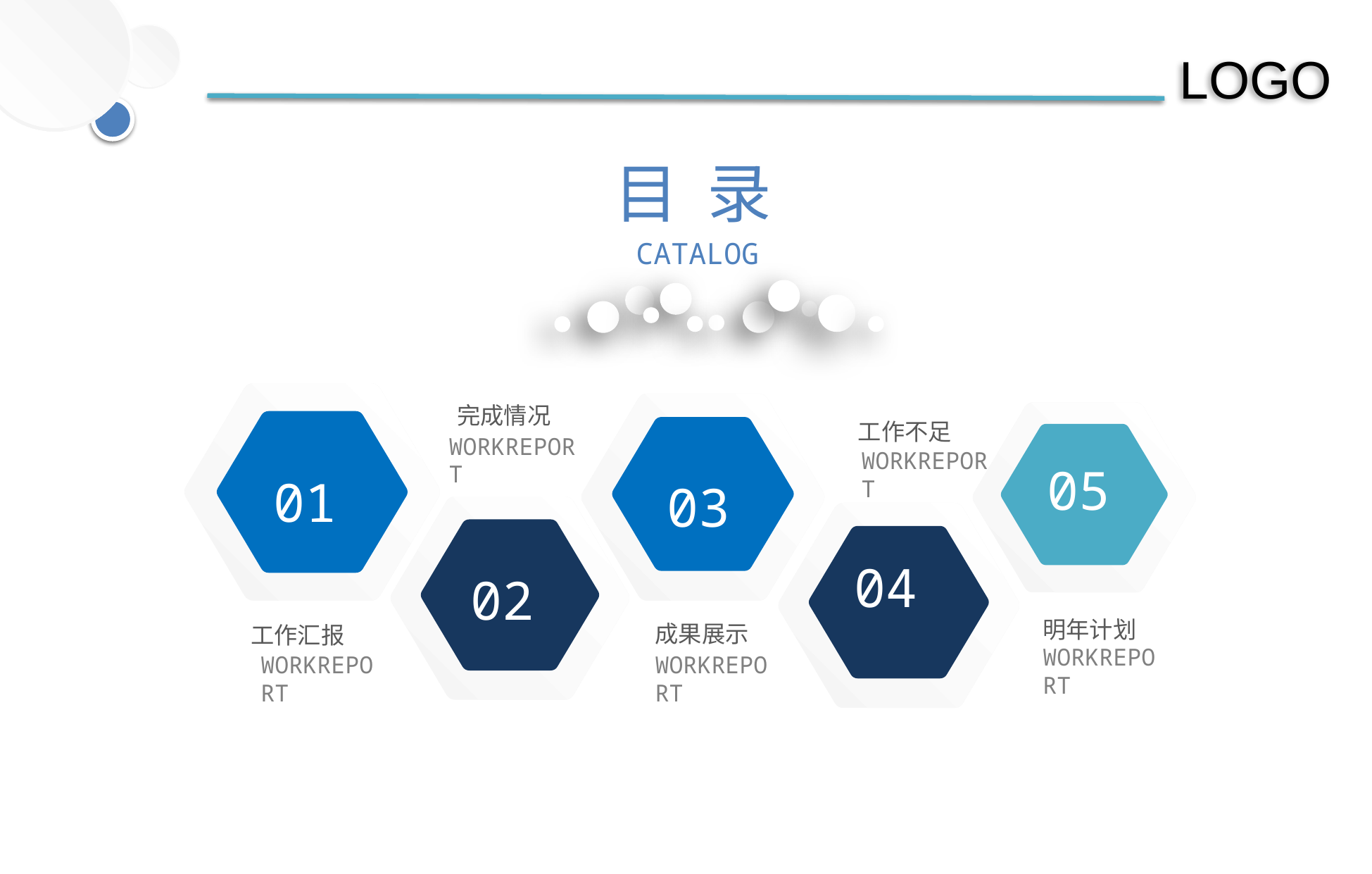

目  录
CATALOG

01

03
完成情况
WORKREPORT

05
工作不足
WORKREPORT

02

04
明年计划
WORKREPORT
成果展示
WORKREPORT
工作汇报
WORKREPORT